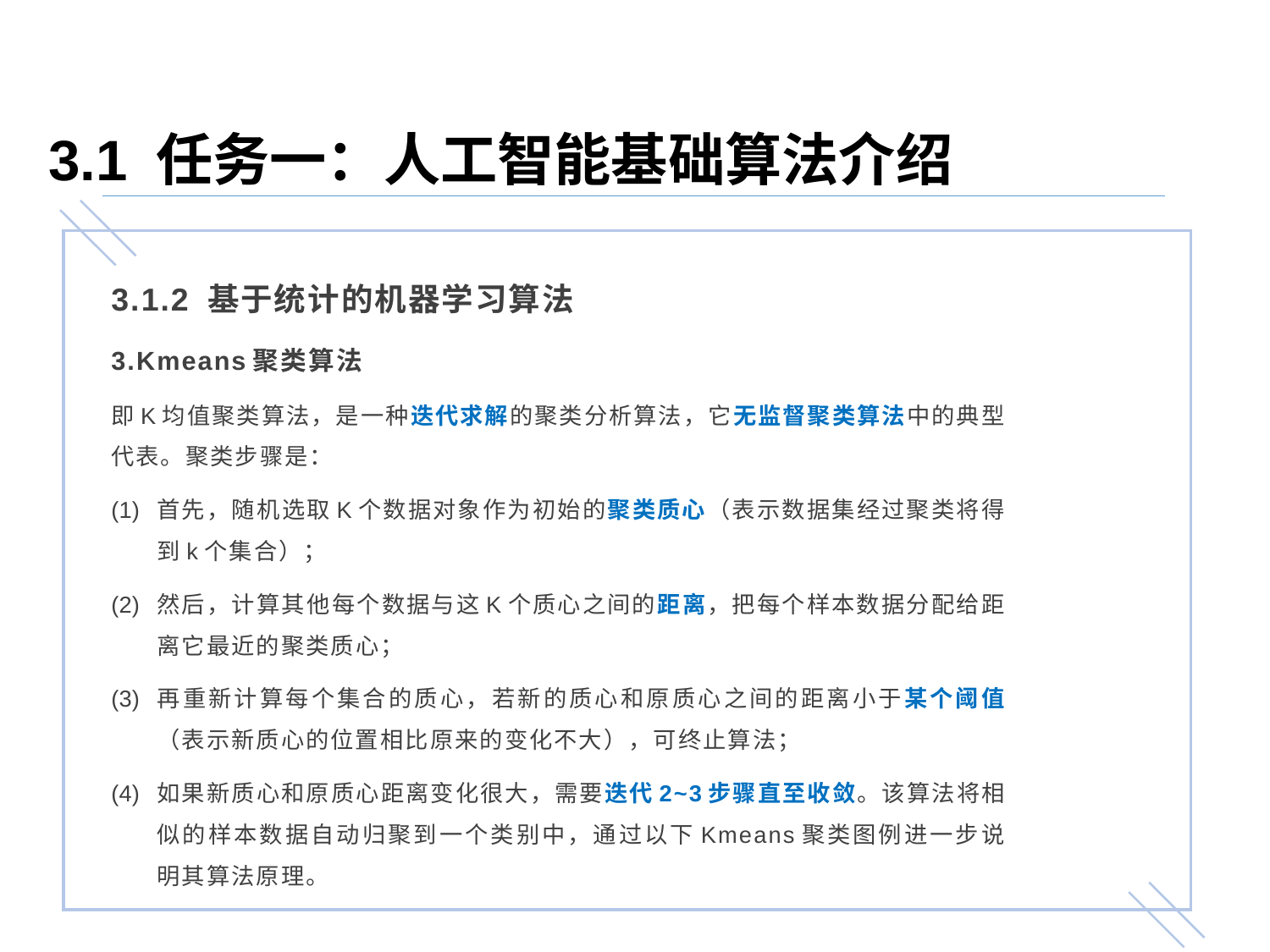

3.1 任务一：人工智能基础算法介绍

3.1.2 基于统计的机器学习算法
3.Kmeans聚类算法
即K均值聚类算法，是一种迭代求解的聚类分析算法，它无监督聚类算法中的典型代表。聚类步骤是：
首先，随机选取K个数据对象作为初始的聚类质心（表示数据集经过聚类将得到k个集合）；
然后，计算其他每个数据与这K个质心之间的距离，把每个样本数据分配给距离它最近的聚类质心；
再重新计算每个集合的质心，若新的质心和原质心之间的距离小于某个阈值（表示新质心的位置相比原来的变化不大），可终止算法；
如果新质心和原质心距离变化很大，需要迭代2~3步骤直至收敛。该算法将相似的样本数据自动归聚到一个类别中，通过以下Kmeans聚类图例进一步说明其算法原理。